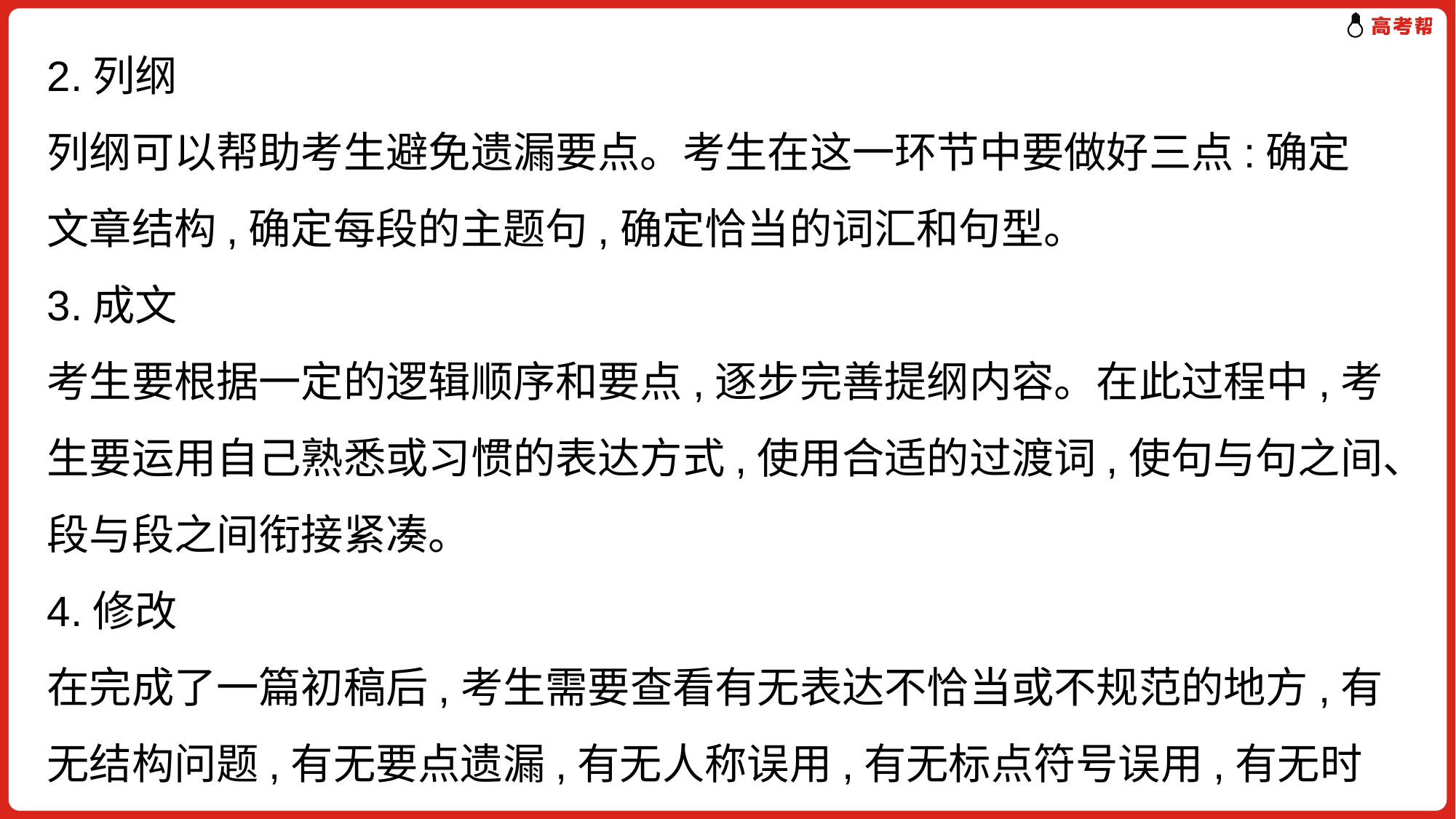

2.列纲
列纲可以帮助考生避免遗漏要点。考生在这一环节中要做好三点:确定文章结构,确定每段的主题句,确定恰当的词汇和句型。
3.成文
考生要根据一定的逻辑顺序和要点,逐步完善提纲内容。在此过程中,考生要运用自己熟悉或习惯的表达方式,使用合适的过渡词,使句与句之间、段与段之间衔接紧凑。
4.修改
在完成了一篇初稿后,考生需要查看有无表达不恰当或不规范的地方,有无结构问题,有无要点遗漏,有无人称误用,有无标点符号误用,有无时态误用,